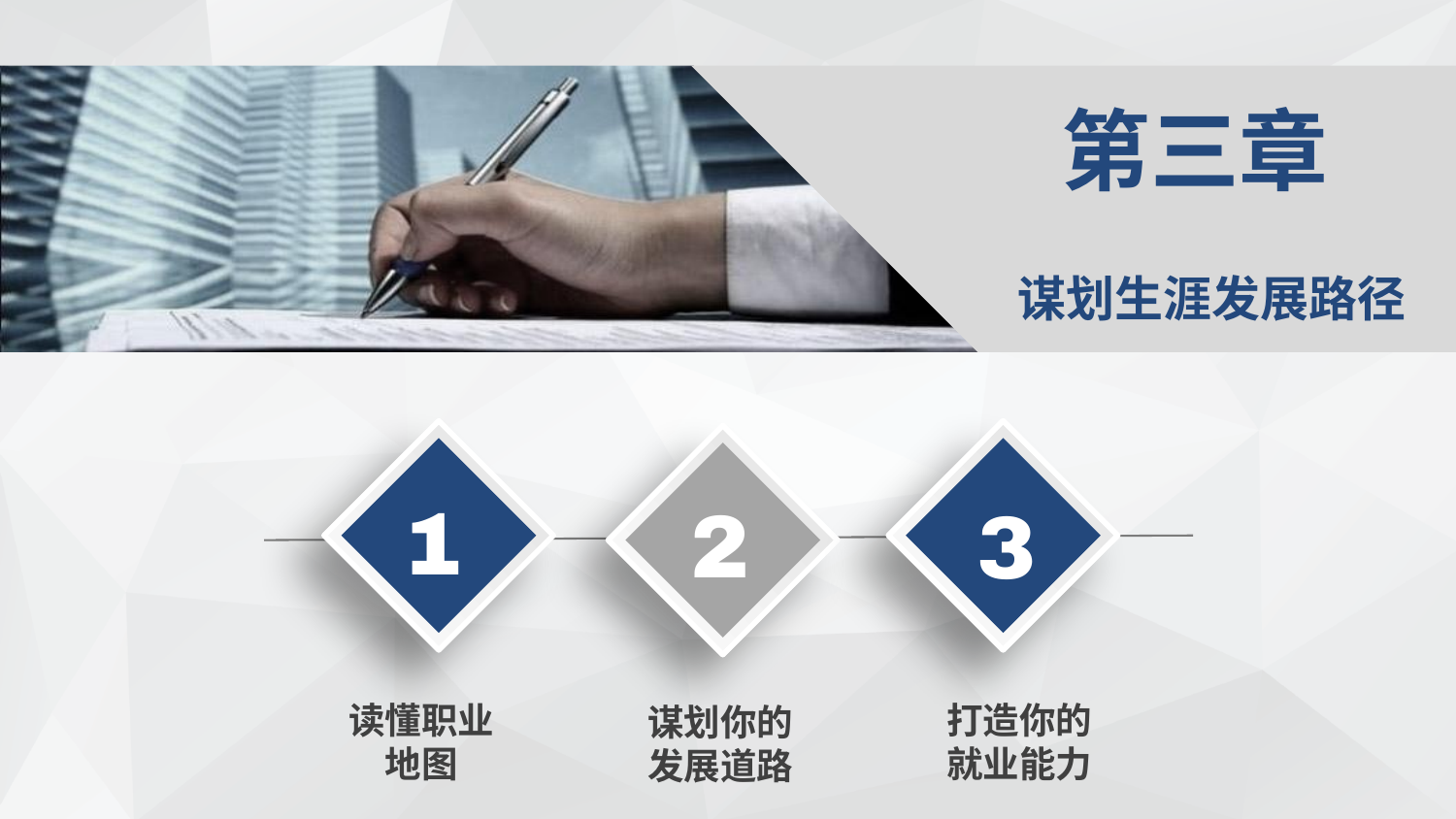

第三章
谋划生涯发展路径

1
2
3
读懂职业地图
打造你的就业能力
谋划你的发展道路